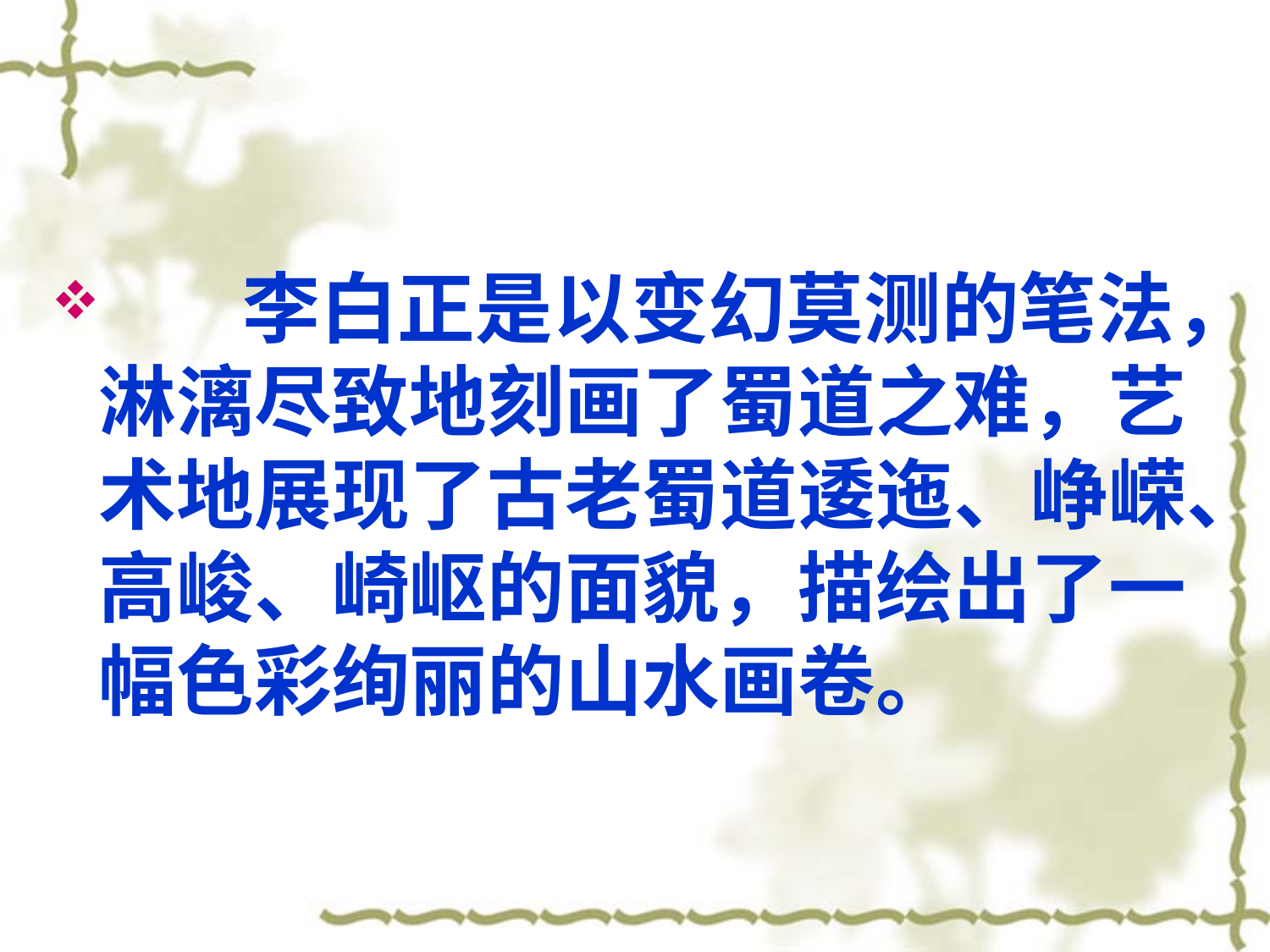

李白正是以变幻莫测的笔法，淋漓尽致地刻画了蜀道之难，艺术地展现了古老蜀道逶迤、峥嵘、高峻、崎岖的面貌，描绘出了一幅色彩绚丽的山水画卷。